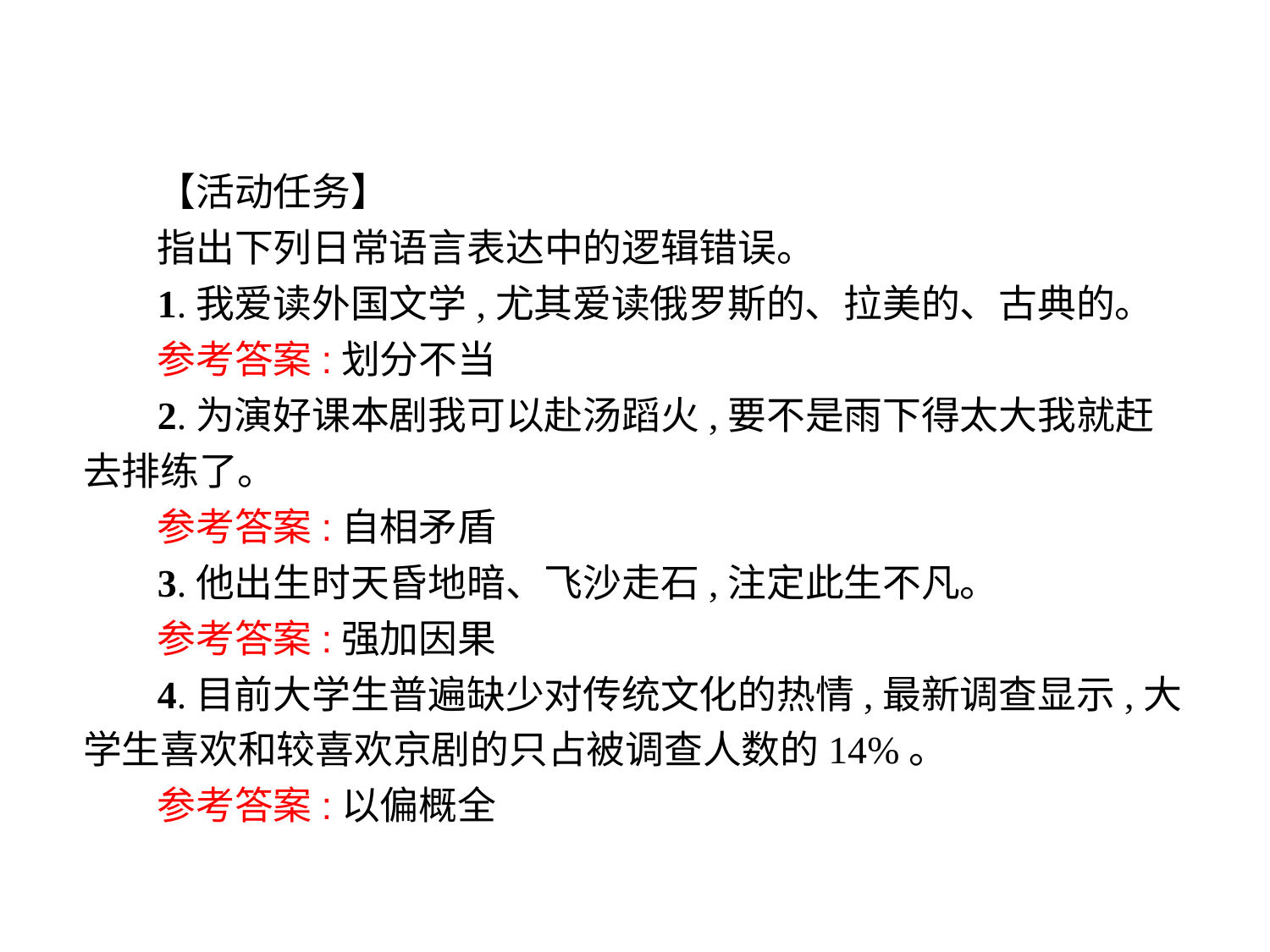

【活动任务】
指出下列日常语言表达中的逻辑错误。
1.我爱读外国文学,尤其爱读俄罗斯的、拉美的、古典的。
参考答案:划分不当
2.为演好课本剧我可以赴汤蹈火,要不是雨下得太大我就赶去排练了。
参考答案:自相矛盾
3.他出生时天昏地暗、飞沙走石,注定此生不凡。
参考答案:强加因果
4.目前大学生普遍缺少对传统文化的热情,最新调查显示,大学生喜欢和较喜欢京剧的只占被调查人数的14%。
参考答案:以偏概全